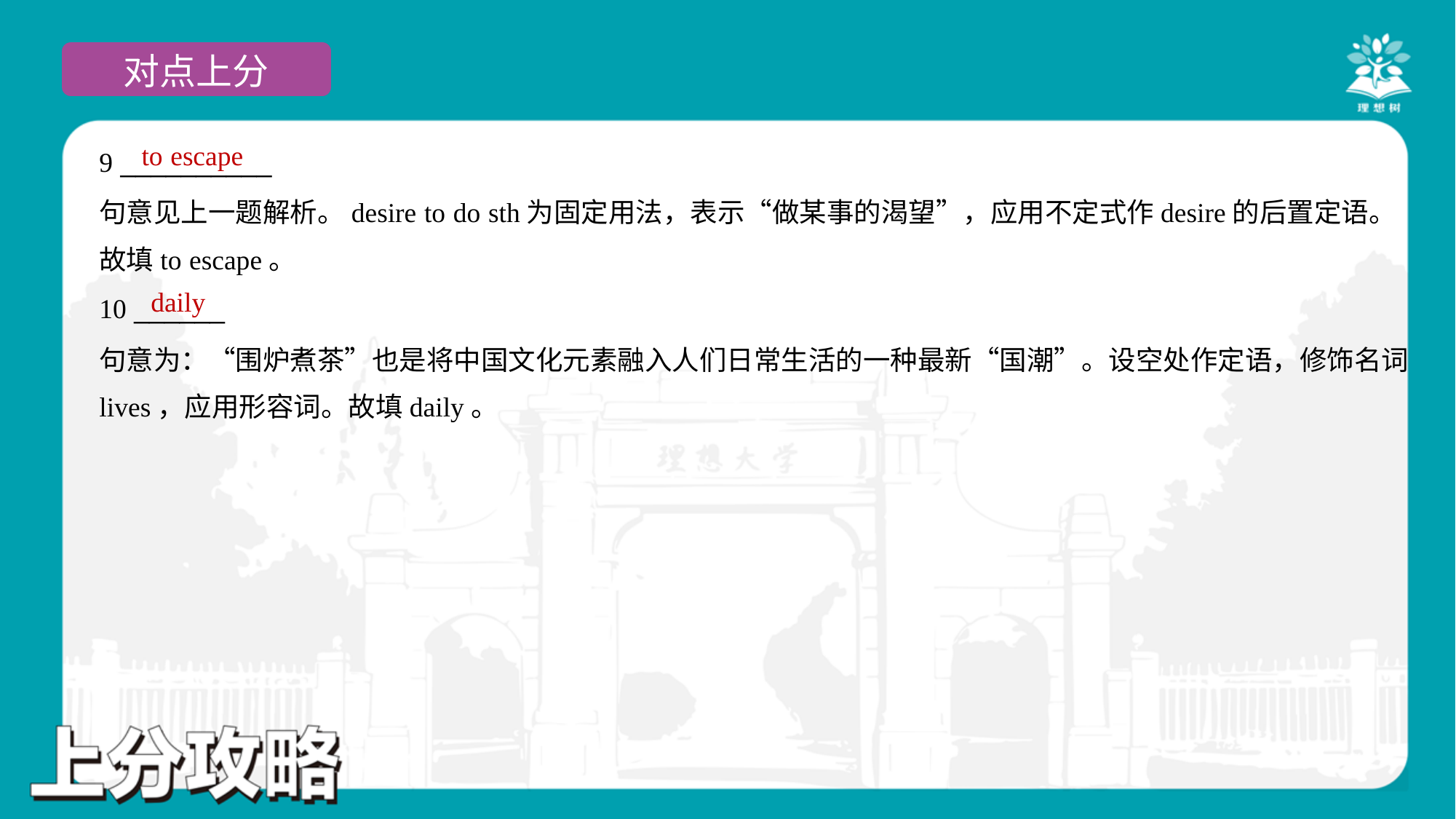

to escape
9 __________
句意见上一题解析。desire to do sth为固定用法，表示“做某事的渴望”，应用不定式作desire的后置定语。
故填to escape。
daily
10 ______
句意为：“围炉煮茶”也是将中国文化元素融入人们日常生活的一种最新“国潮”。设空处作定语，修饰名词
lives，应用形容词。故填daily。